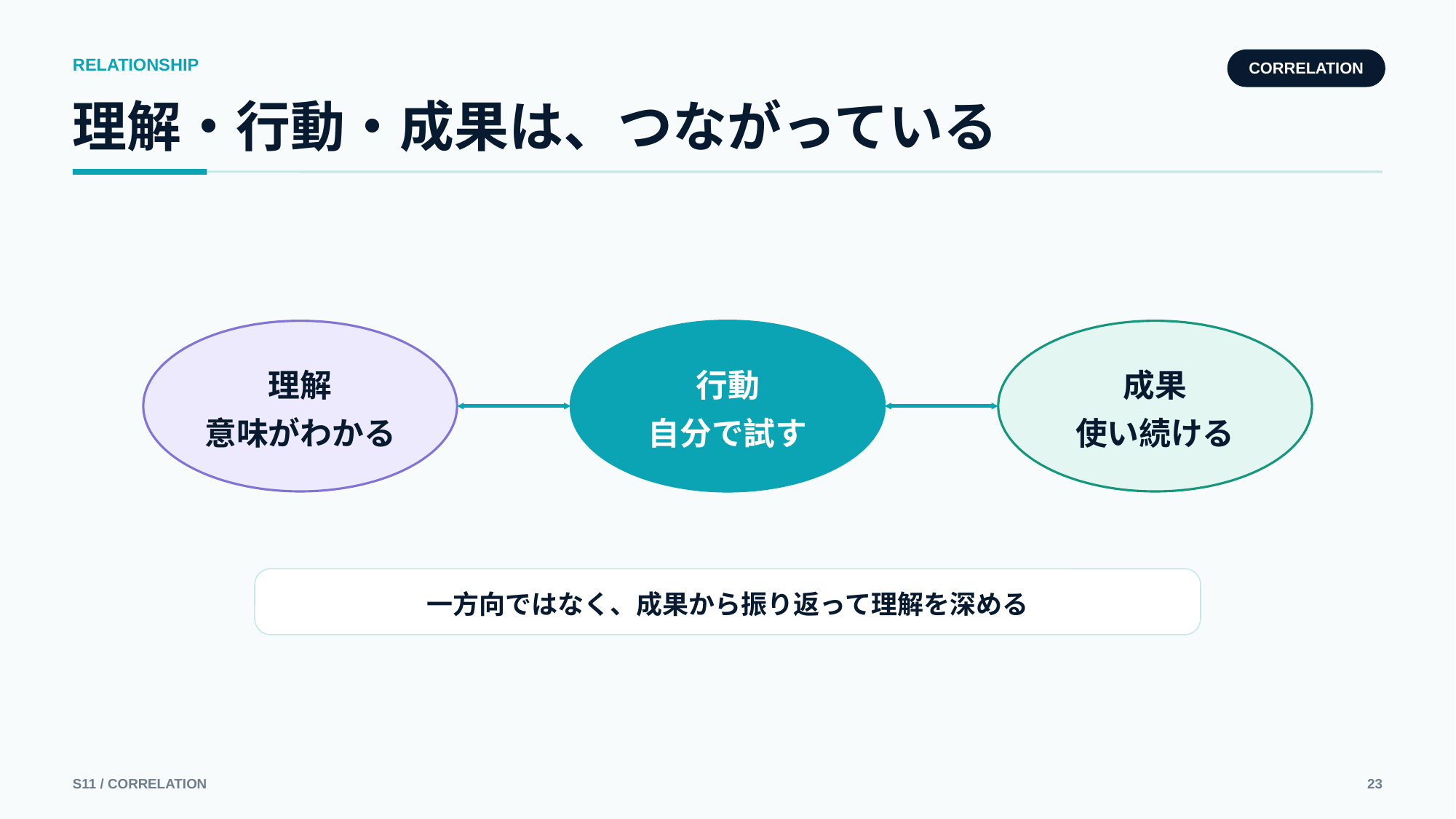

RELATIONSHIP
CORRELATION
理解・行動・成果は、つながっている

理解
意味がわかる
行動
自分で試す
成果
使い続ける
一方向ではなく、成果から振り返って理解を深める
S11 / CORRELATION
23